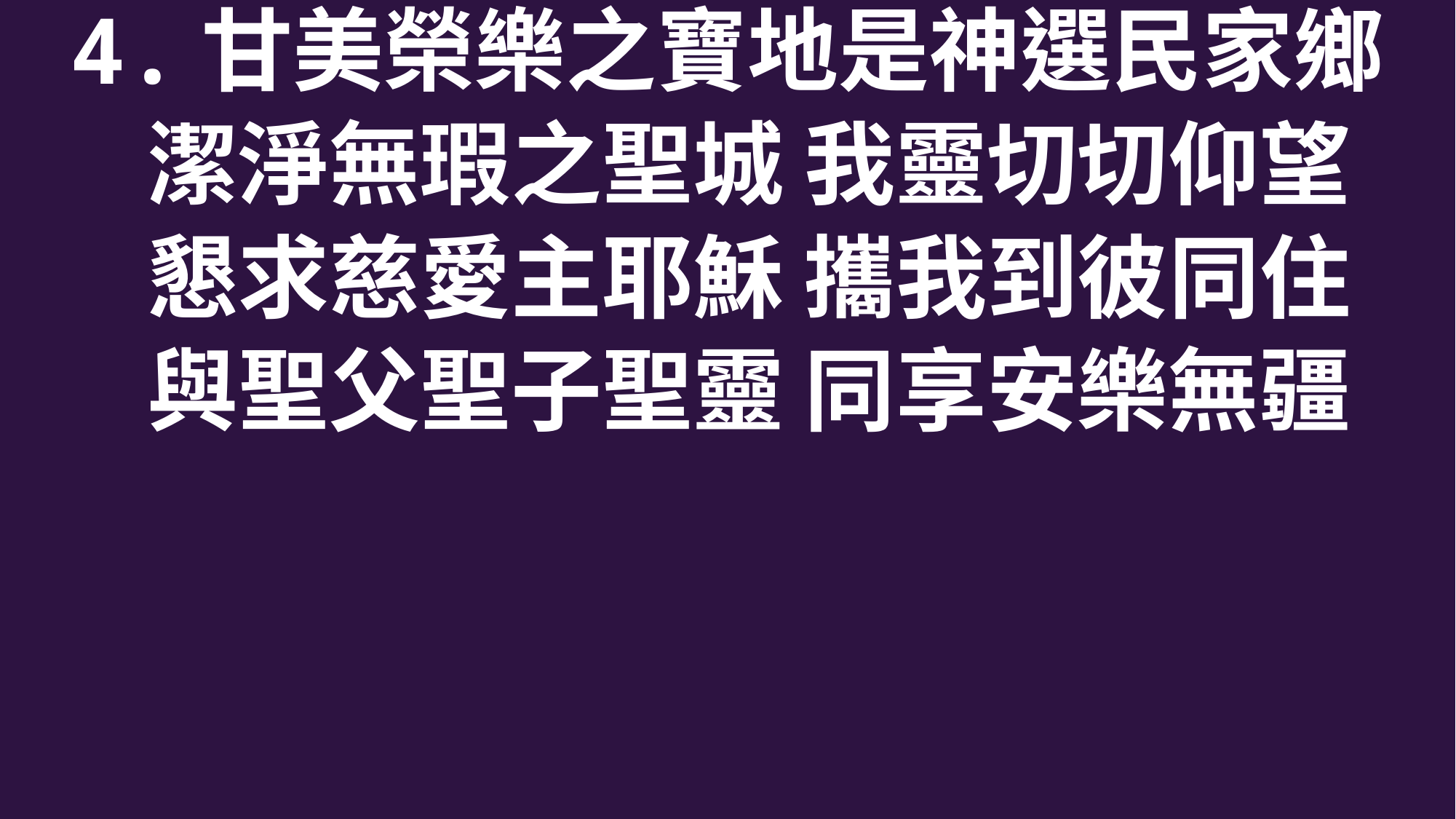

4.甘美榮樂之寶地是神選民家鄉
 潔淨無瑕之聖城 我靈切切仰望
 懇求慈愛主耶穌 攜我到彼同住
 與聖父聖子聖靈 同享安樂無疆